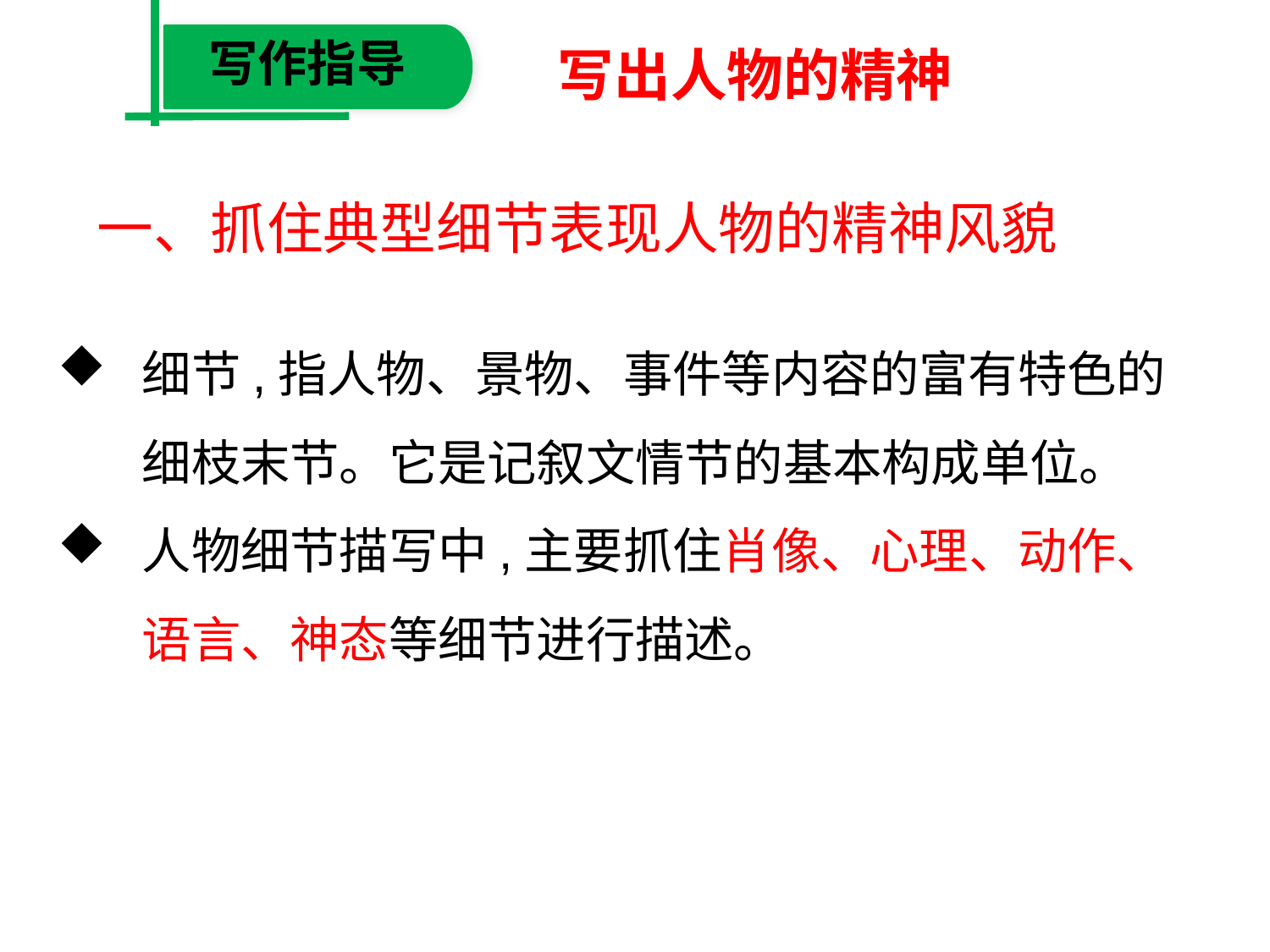

写出人物的精神

写作指导
一、抓住典型细节表现人物的精神风貌
细节,指人物、景物、事件等内容的富有特色的细枝末节。它是记叙文情节的基本构成单位。
人物细节描写中,主要抓住肖像、心理、动作、语言、神态等细节进行描述。